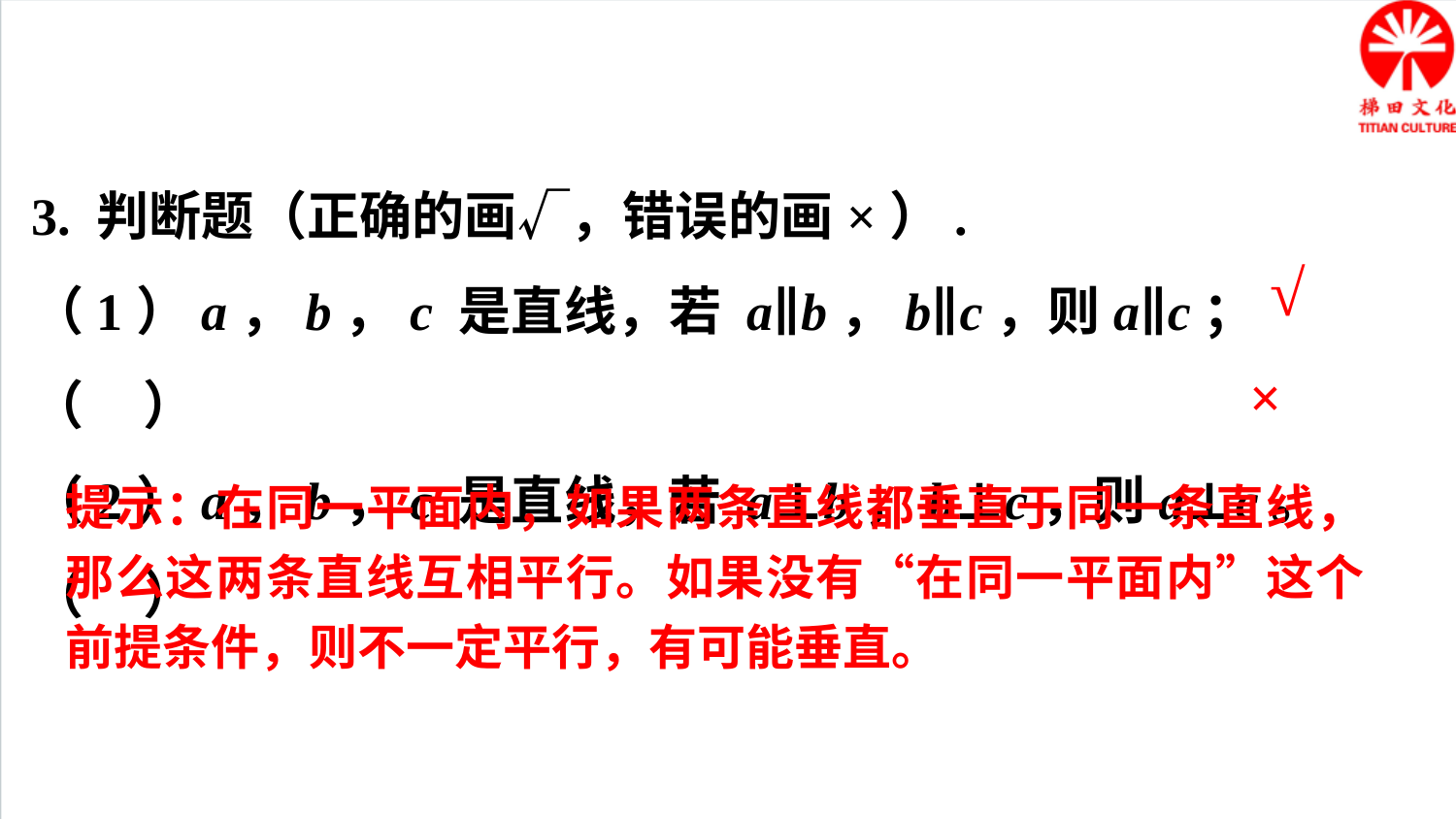

3. 判断题（正确的画√，错误的画×）.
（1）a，b，c 是直线，若 a∥b，b∥c，则a∥c；	（     ）
（2）a，b，c 是直线，若 a⊥b，b⊥c，则a⊥c。 	（     ）
√
×
提示：在同一平面内，如果两条直线都垂直于同一条直线，那么这两条直线互相平行。如果没有“在同一平面内”这个前提条件，则不一定平行，有可能垂直。